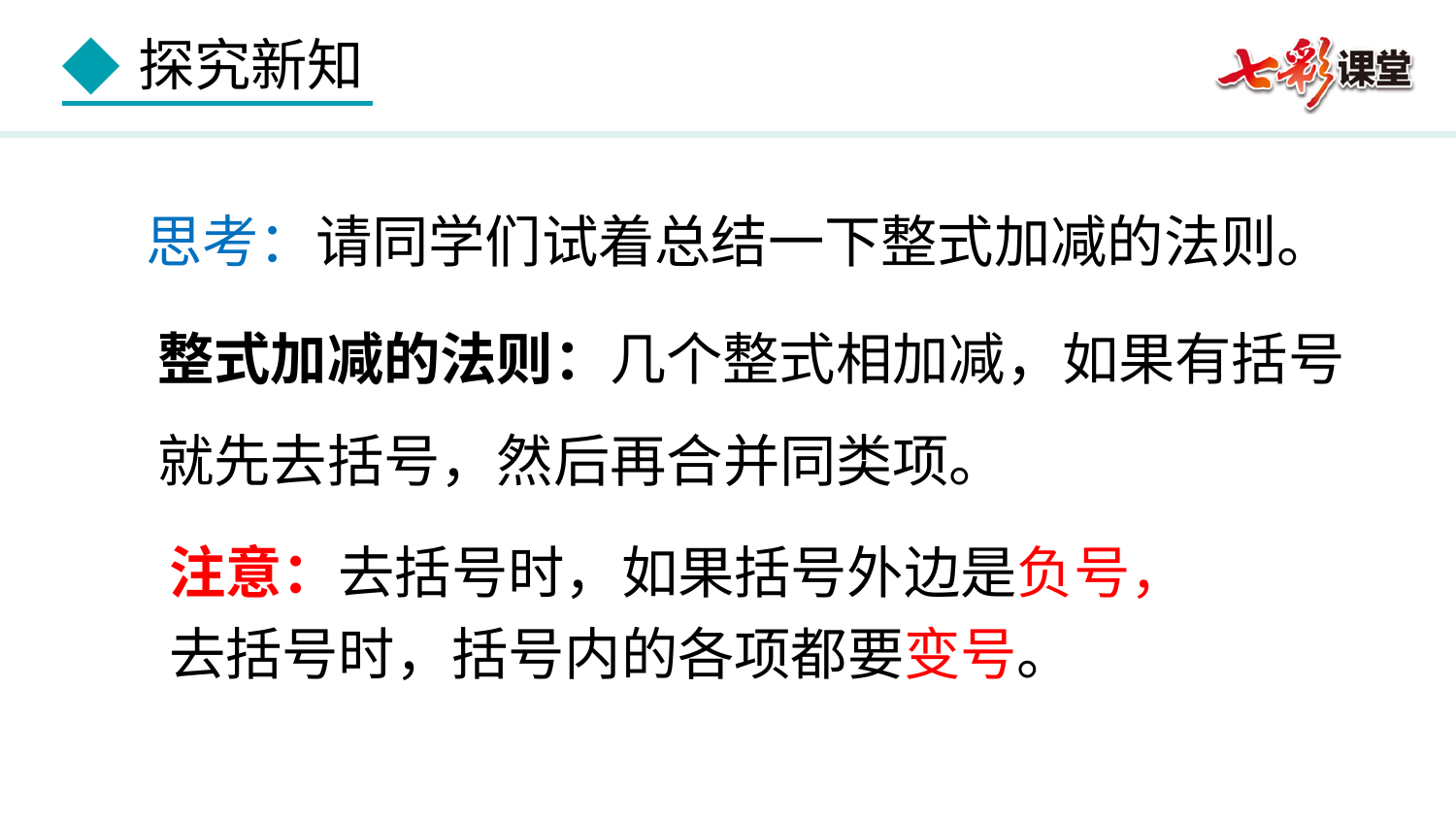

思考：请同学们试着总结一下整式加减的法则。
整式加减的法则：几个整式相加减，如果有括号就先去括号，然后再合并同类项。
注意：去括号时，如果括号外边是负号，去括号时，括号内的各项都要变号。